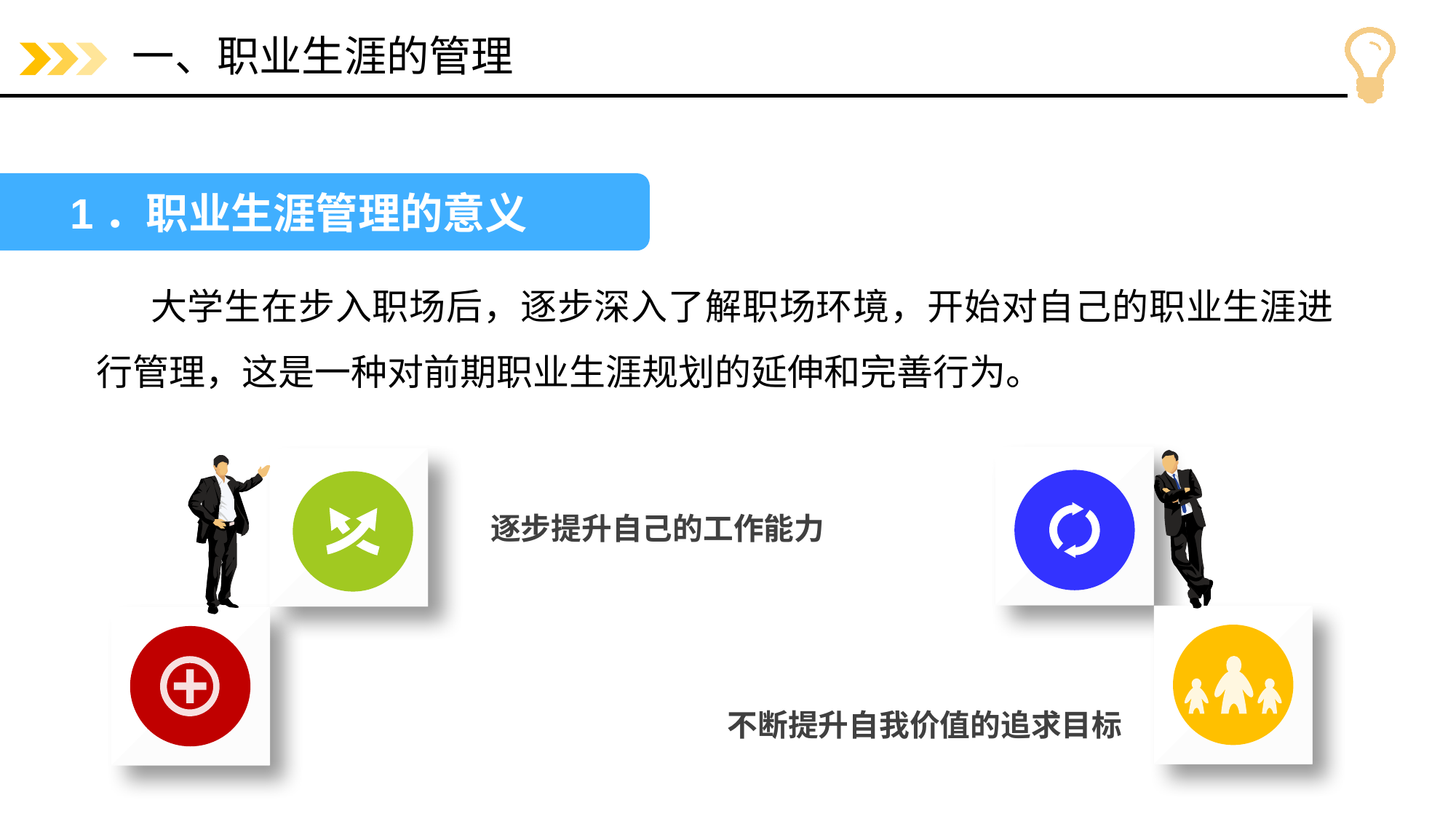

20
# 一、职业生涯的管理
1．职业生涯管理的意义
大学生在步入职场后，逐步深入了解职场环境，开始对自己的职业生涯进行管理，这是一种对前期职业生涯规划的延伸和完善行为。

逐步提升自己的工作能力

不断提升自我价值的追求目标